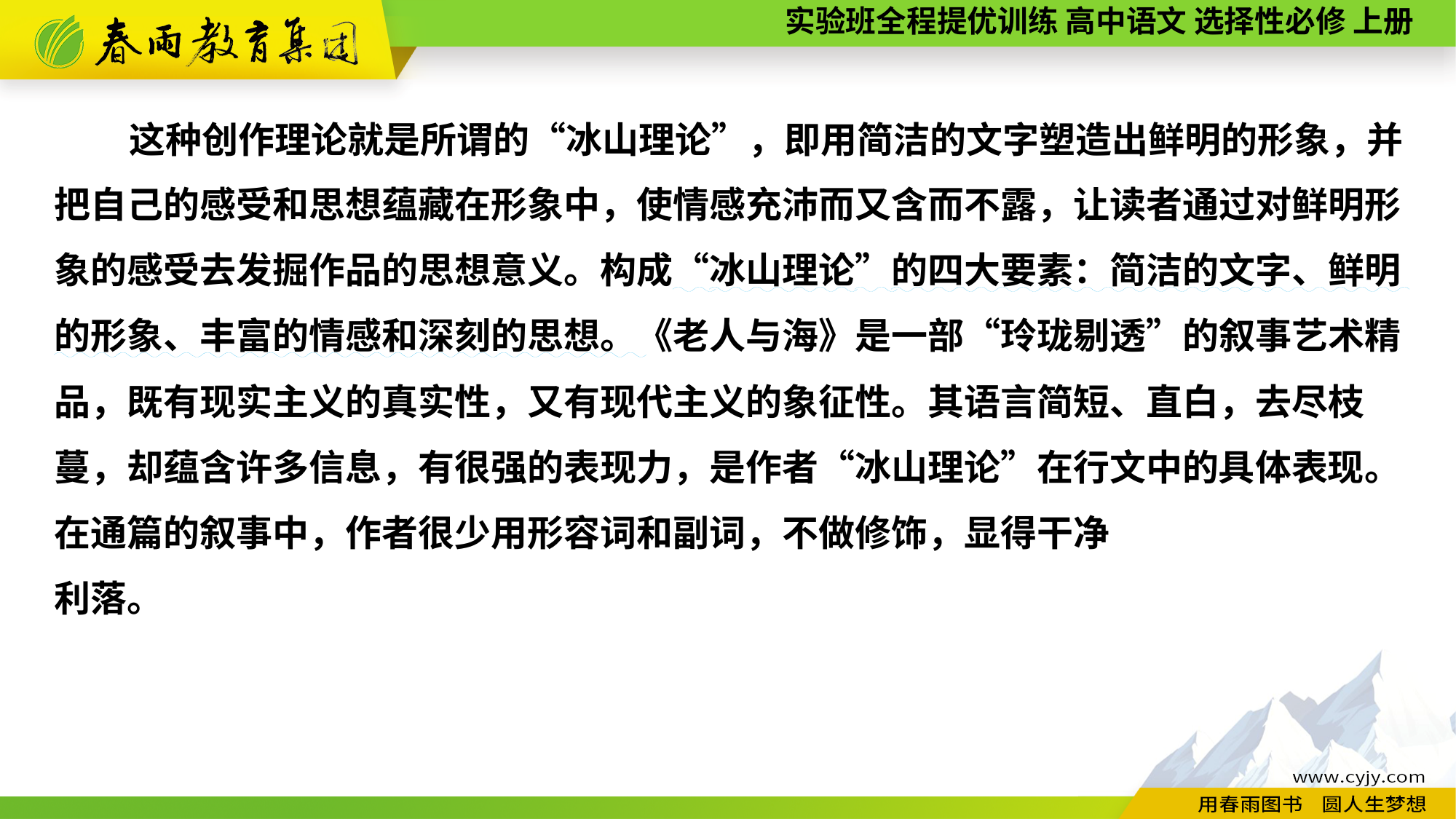

这种创作理论就是所谓的“冰山理论”，即用简洁的文字塑造出鲜明的形象，并把自己的感受和思想蕴藏在形象中，使情感充沛而又含而不露，让读者通过对鲜明形象的感受去发掘作品的思想意义。构成“冰山理论”的四大要素：简洁的文字、鲜明的形象、丰富的情感和深刻的思想。《老人与海》是一部“玲珑剔透”的叙事艺术精品，既有现实主义的真实性，又有现代主义的象征性。其语言简短、直白，去尽枝蔓，却蕴含许多信息，有很强的表现力，是作者“冰山理论”在行文中的具体表现。在通篇的叙事中，作者很少用形容词和副词，不做修饰，显得干净
利落。